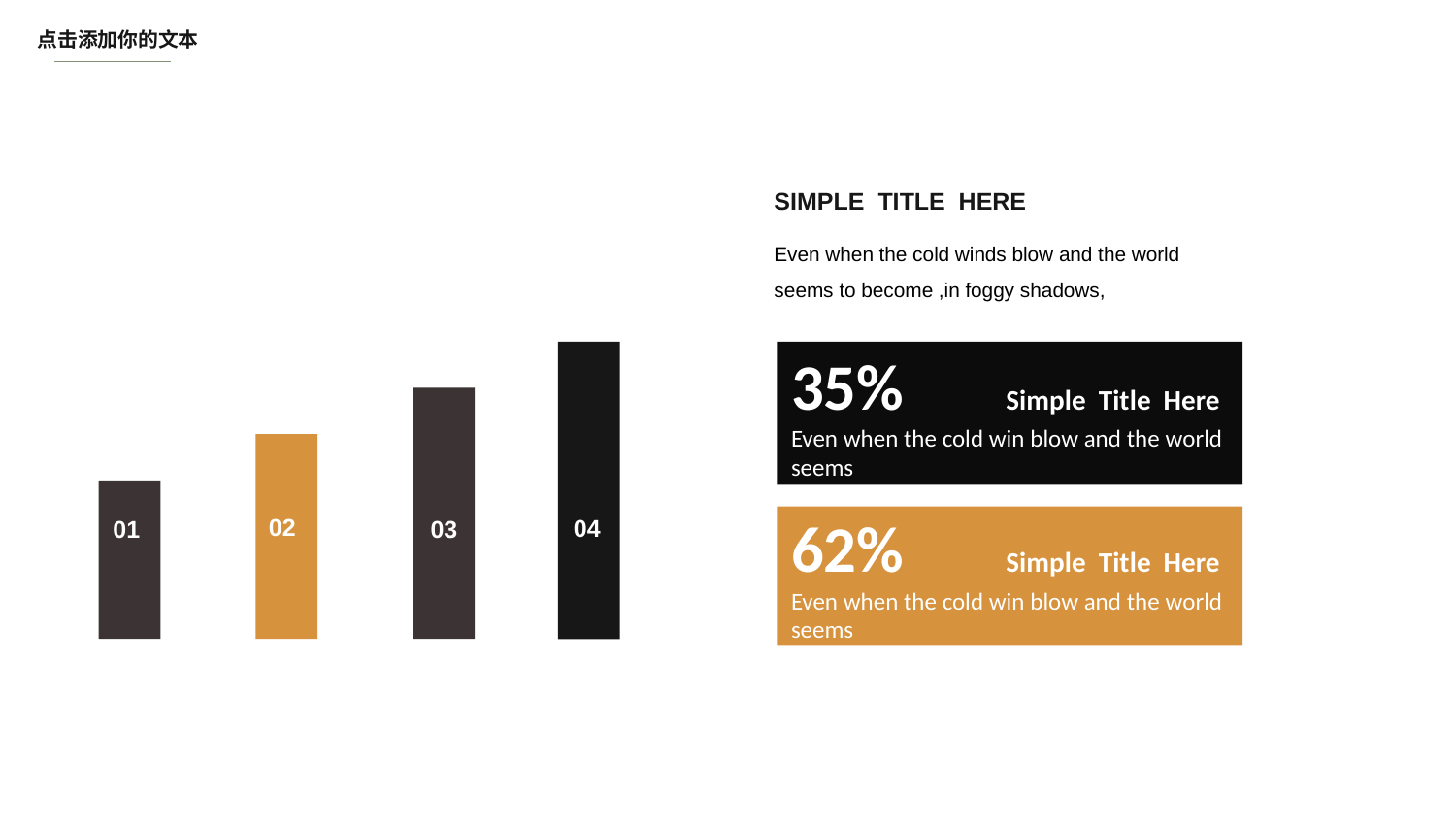

点击添加你的文本
SIMPLE  TITLE  HERE
Even when the cold winds blow and the world seems to become ,in foggy shadows,

04
35%       Simple  Title  Here
Even when the cold win blow and the world seems

03

02

01
62%       Simple  Title  Here
Even when the cold win blow and the world seems